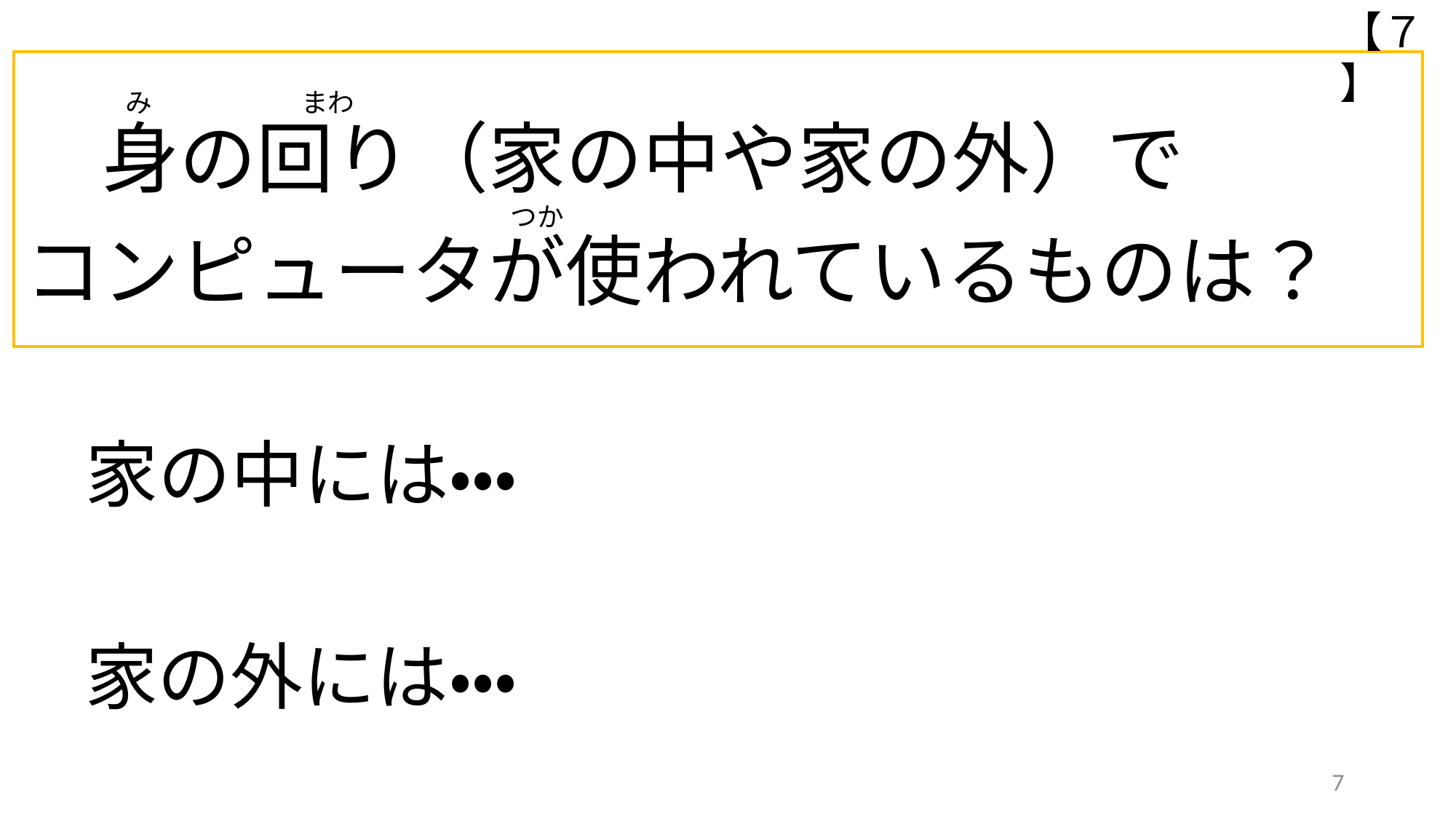

【７】
　　    み　　　　       まわ
　身の回り（家の中や家の外）で
                                                                                つか
コンピュータが使われているものは？
# 家の中には・・・
家の外には・・・
7